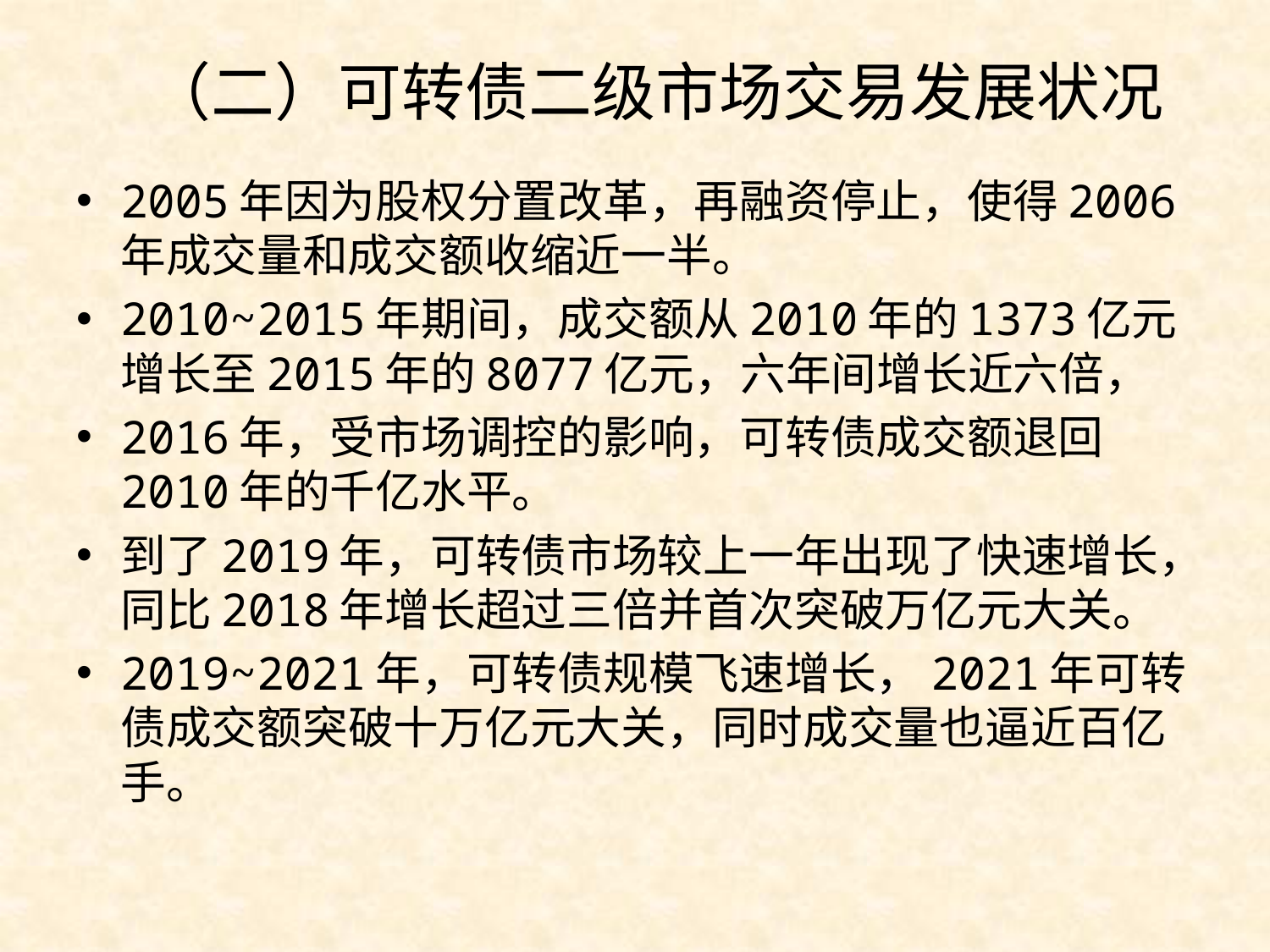

# （二）可转债二级市场交易发展状况
2005年因为股权分置改革，再融资停止，使得2006年成交量和成交额收缩近一半。
2010~2015年期间，成交额从2010年的1373亿元增长至2015年的8077亿元，六年间增长近六倍，
2016年，受市场调控的影响，可转债成交额退回2010年的千亿水平。
到了2019年，可转债市场较上一年出现了快速增长，同比2018年增长超过三倍并首次突破万亿元大关。
2019~2021年，可转债规模飞速增长，2021年可转债成交额突破十万亿元大关，同时成交量也逼近百亿手。